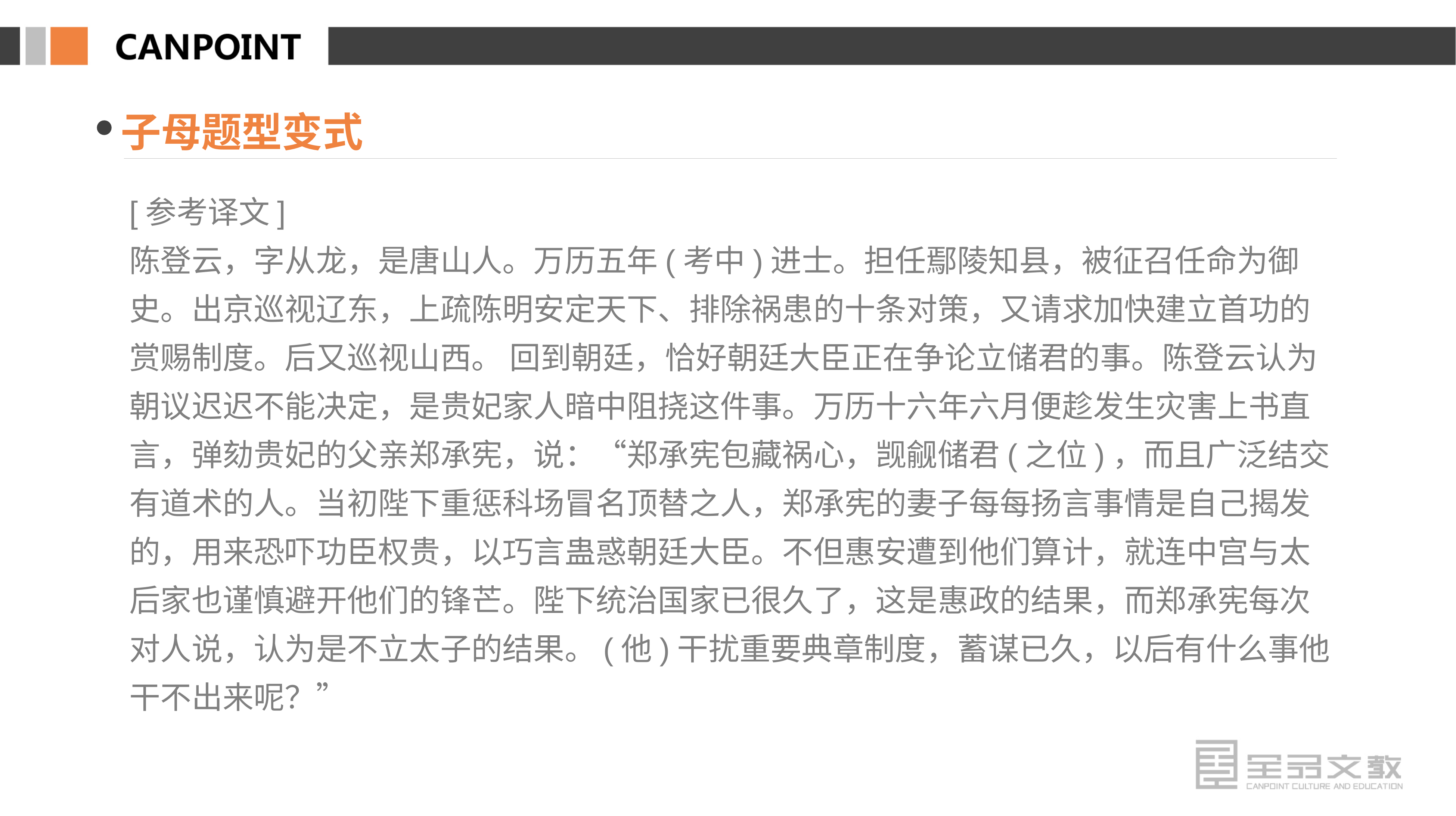

子母题型变式

[参考译文]
陈登云，字从龙，是唐山人。万历五年(考中)进士。担任鄢陵知县，被征召任命为御史。出京巡视辽东，上疏陈明安定天下、排除祸患的十条对策，又请求加快建立首功的赏赐制度。后又巡视山西。 回到朝廷，恰好朝廷大臣正在争论立储君的事。陈登云认为朝议迟迟不能决定，是贵妃家人暗中阻挠这件事。万历十六年六月便趁发生灾害上书直言，弹劾贵妃的父亲郑承宪，说：“郑承宪包藏祸心，觊觎储君(之位)，而且广泛结交有道术的人。当初陛下重惩科场冒名顶替之人，郑承宪的妻子每每扬言事情是自己揭发的，用来恐吓功臣权贵，以巧言蛊惑朝廷大臣。不但惠安遭到他们算计，就连中宫与太后家也谨慎避开他们的锋芒。陛下统治国家已很久了，这是惠政的结果，而郑承宪每次对人说，认为是不立太子的结果。(他)干扰重要典章制度，蓄谋已久，以后有什么事他干不出来呢？”